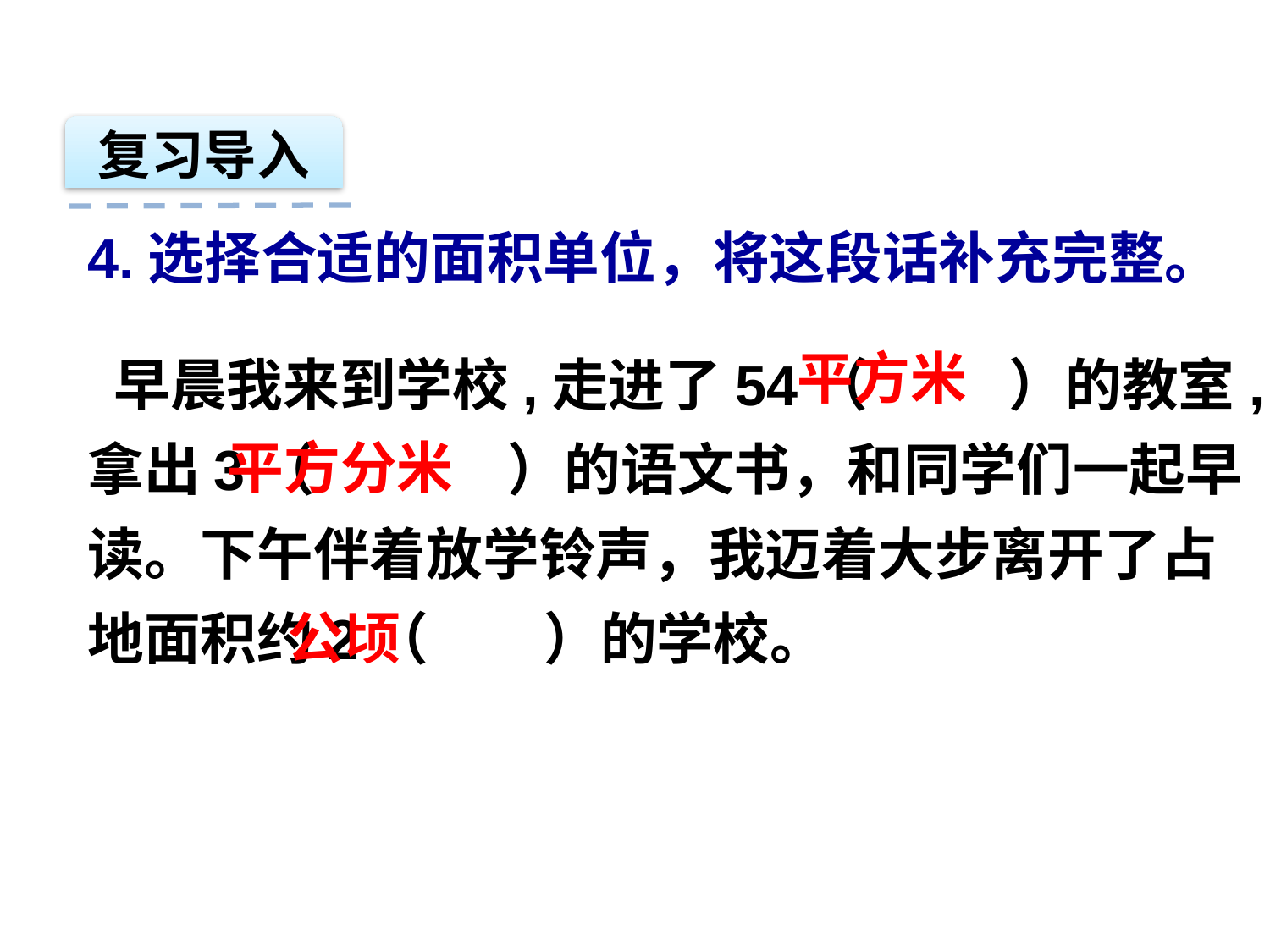

复习导入
4.选择合适的面积单位，将这段话补充完整。
 早晨我来到学校,走进了54（           ）的教室,拿出3（               ）的语文书，和同学们一起早读。下午伴着放学铃声，我迈着大步离开了占地面积约2（         ）的学校。

平方米
平方分米
公顷